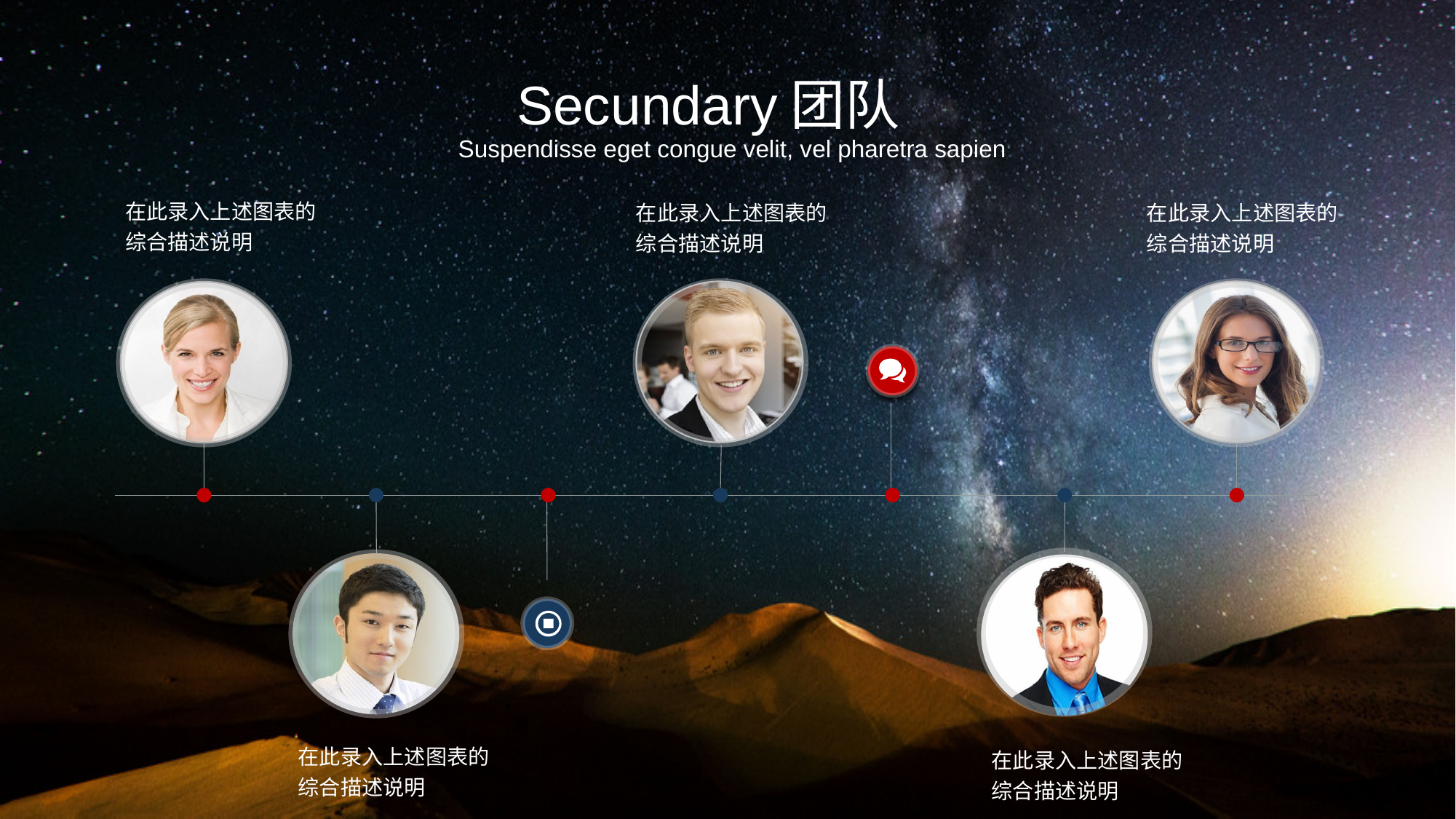

Secundary团队
Suspendisse eget congue velit, vel pharetra sapien.
在此录入上述图表的综合描述说明
在此录入上述图表的综合描述说明
在此录入上述图表的综合描述说明

在此录入上述图表的综合描述说明
在此录入上述图表的综合描述说明